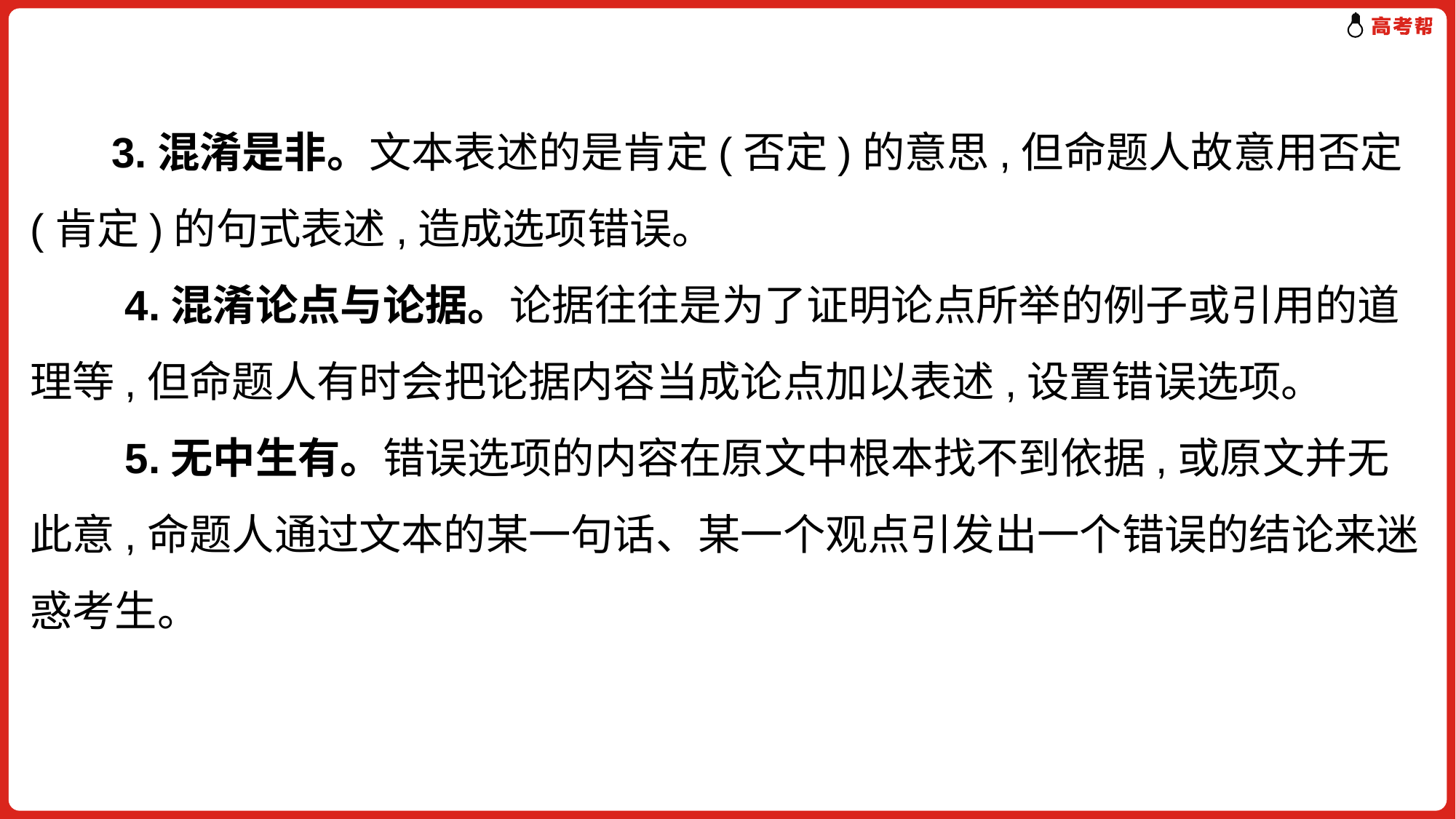

3.混淆是非。文本表述的是肯定(否定)的意思,但命题人故意用否定(肯定)的句式表述,造成选项错误。
　　4.混淆论点与论据。论据往往是为了证明论点所举的例子或引用的道理等,但命题人有时会把论据内容当成论点加以表述,设置错误选项。
　　5.无中生有。错误选项的内容在原文中根本找不到依据,或原文并无此意,命题人通过文本的某一句话、某一个观点引发出一个错误的结论来迷惑考生。